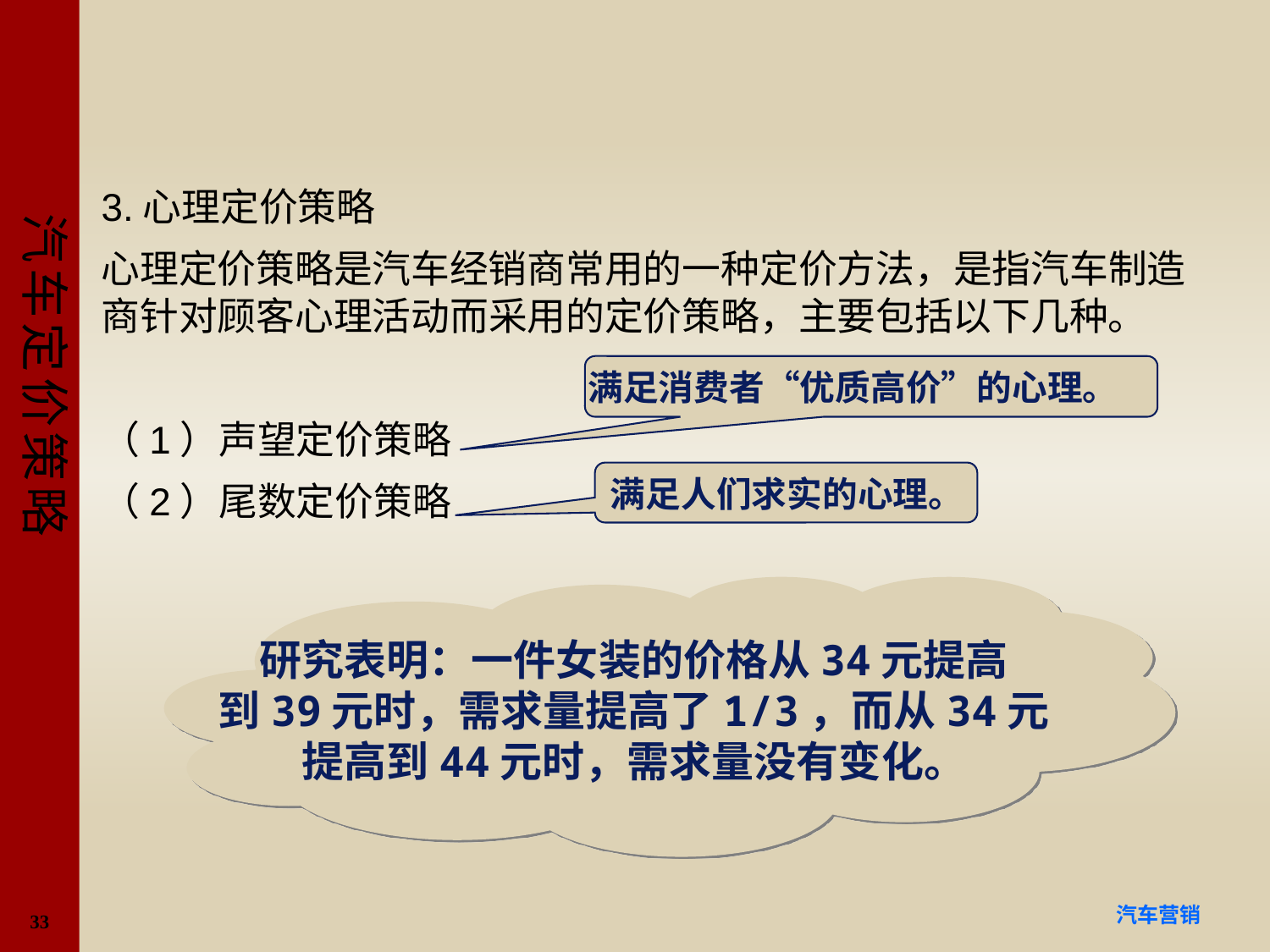

#
3.心理定价策略
心理定价策略是汽车经销商常用的一种定价方法，是指汽车制造商针对顾客心理活动而采用的定价策略，主要包括以下几种。

（1）声望定价策略
（2）尾数定价策略

满足消费者“优质高价”的心理。
满足人们求实的心理。
研究表明：一件女装的价格从34元提高
到39元时，需求量提高了1/3，而从34元
提高到44元时，需求量没有变化。
33